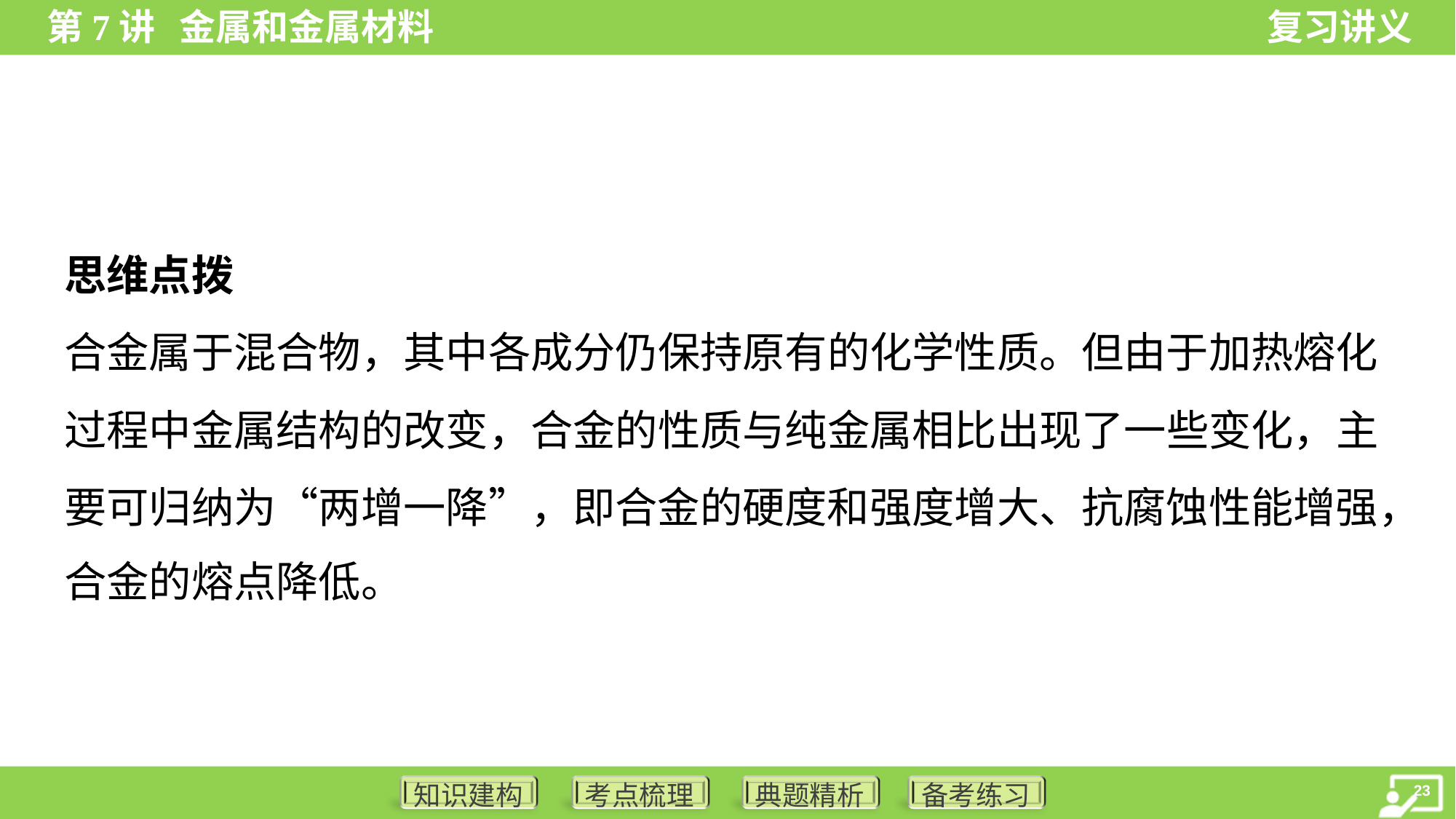

思维点拨
合金属于混合物，其中各成分仍保持原有的化学性质。但由于加热熔化
过程中金属结构的改变，合金的性质与纯金属相比出现了一些变化，主
要可归纳为“两增一降”，即合金的硬度和强度增大、抗腐蚀性能增强，
合金的熔点降低。